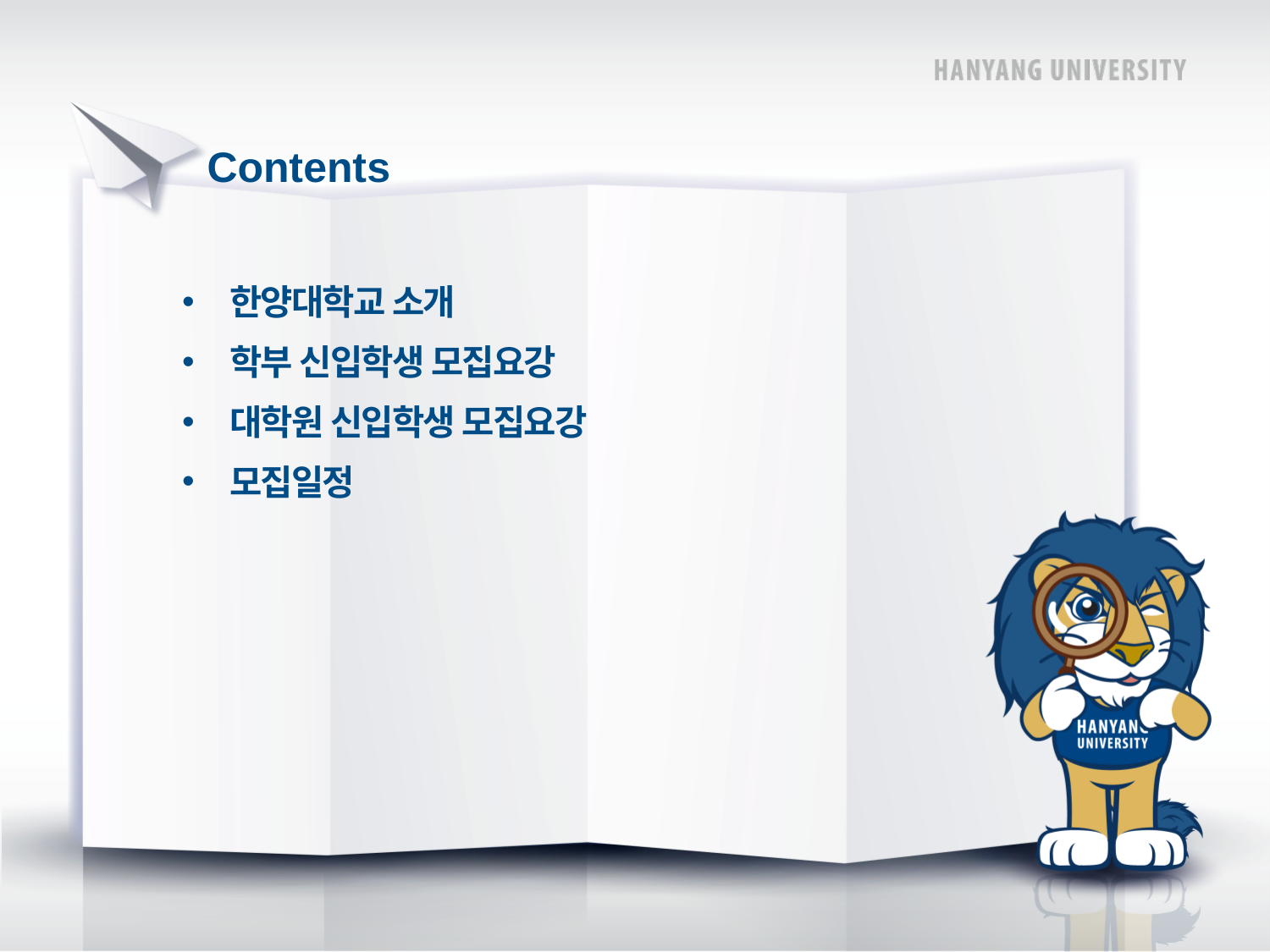

# Contents
한양대학교 소개
학부 신입학생 모집요강
대학원 신입학생 모집요강
모집일정